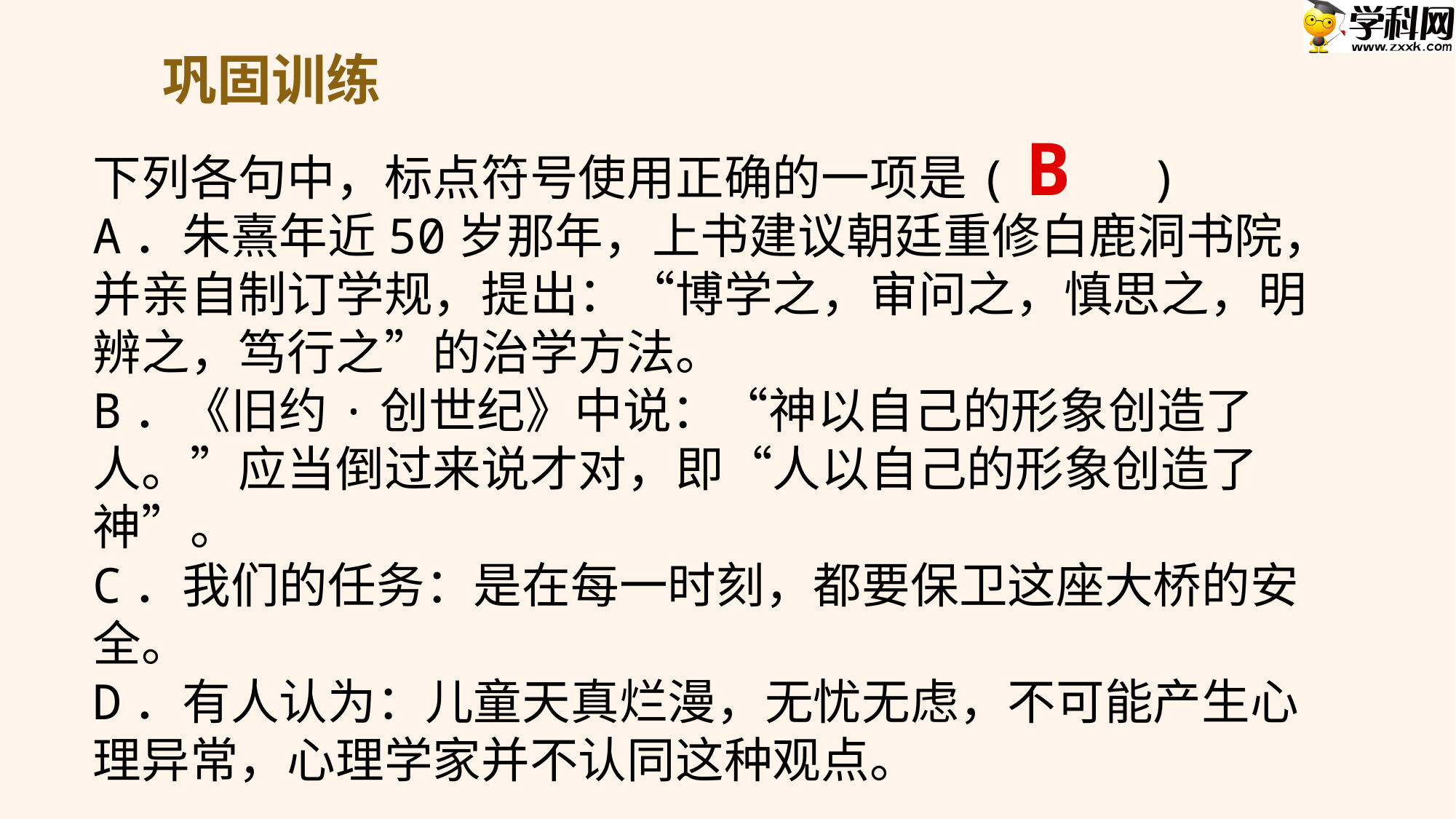

巩固训练
B
下列各句中，标点符号使用正确的一项是(　  　)
A．朱熹年近50岁那年，上书建议朝廷重修白鹿洞书院，并亲自制订学规，提出：“博学之，审问之，慎思之，明辨之，笃行之”的治学方法。
B．《旧约·创世纪》中说：“神以自己的形象创造了人。”应当倒过来说才对，即“人以自己的形象创造了神”。
C．我们的任务：是在每一时刻，都要保卫这座大桥的安全。
D．有人认为：儿童天真烂漫，无忧无虑，不可能产生心理异常，心理学家并不认同这种观点。